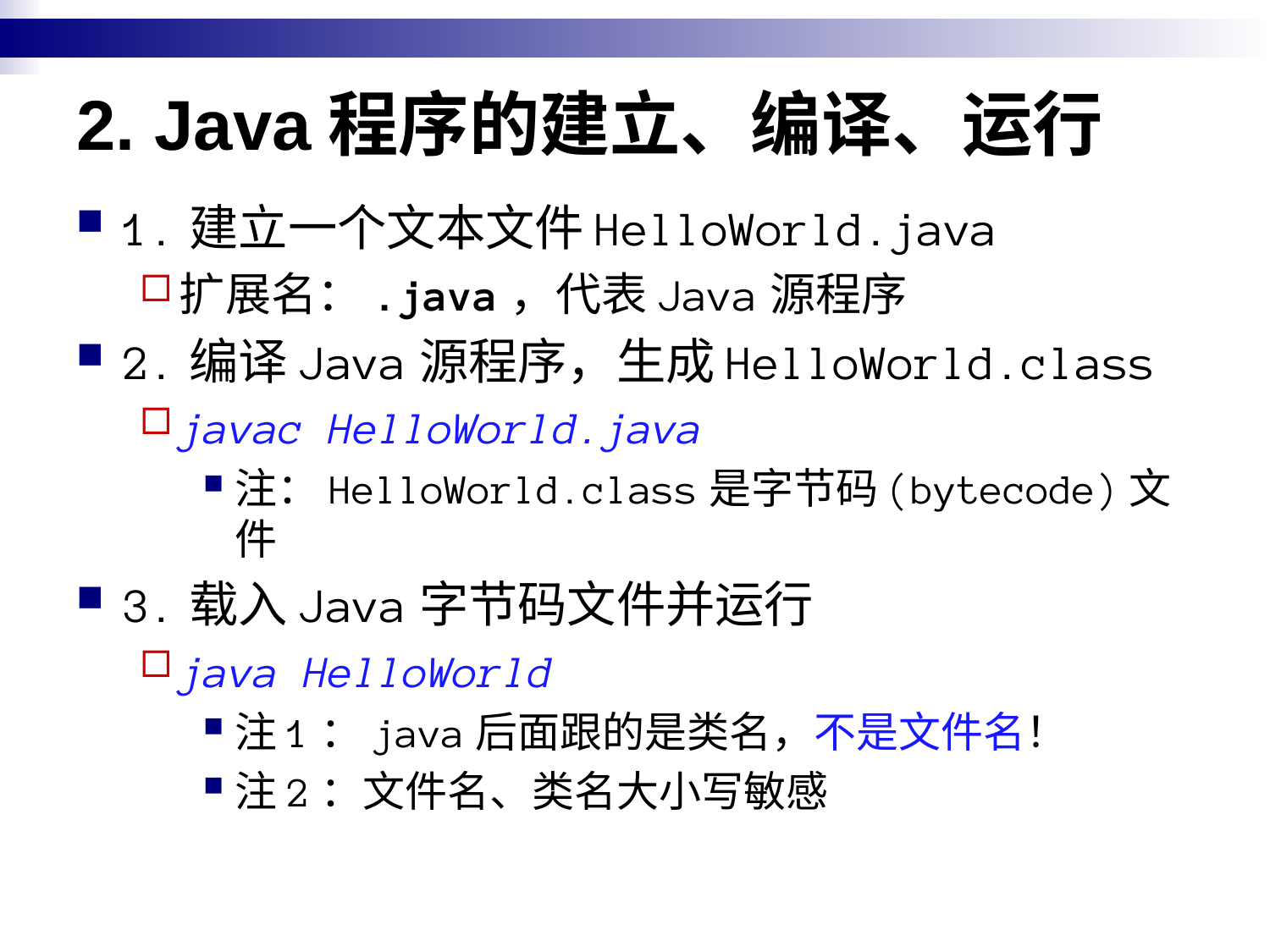

# 2. Java程序的建立、编译、运行
1.建立一个文本文件HelloWorld.java
扩展名：.java，代表Java源程序
2.编译Java源程序，生成HelloWorld.class
javac HelloWorld.java
注：HelloWorld.class是字节码(bytecode)文件
3.载入Java字节码文件并运行
java HelloWorld
注1：java后面跟的是类名，不是文件名！
注2：文件名、类名大小写敏感